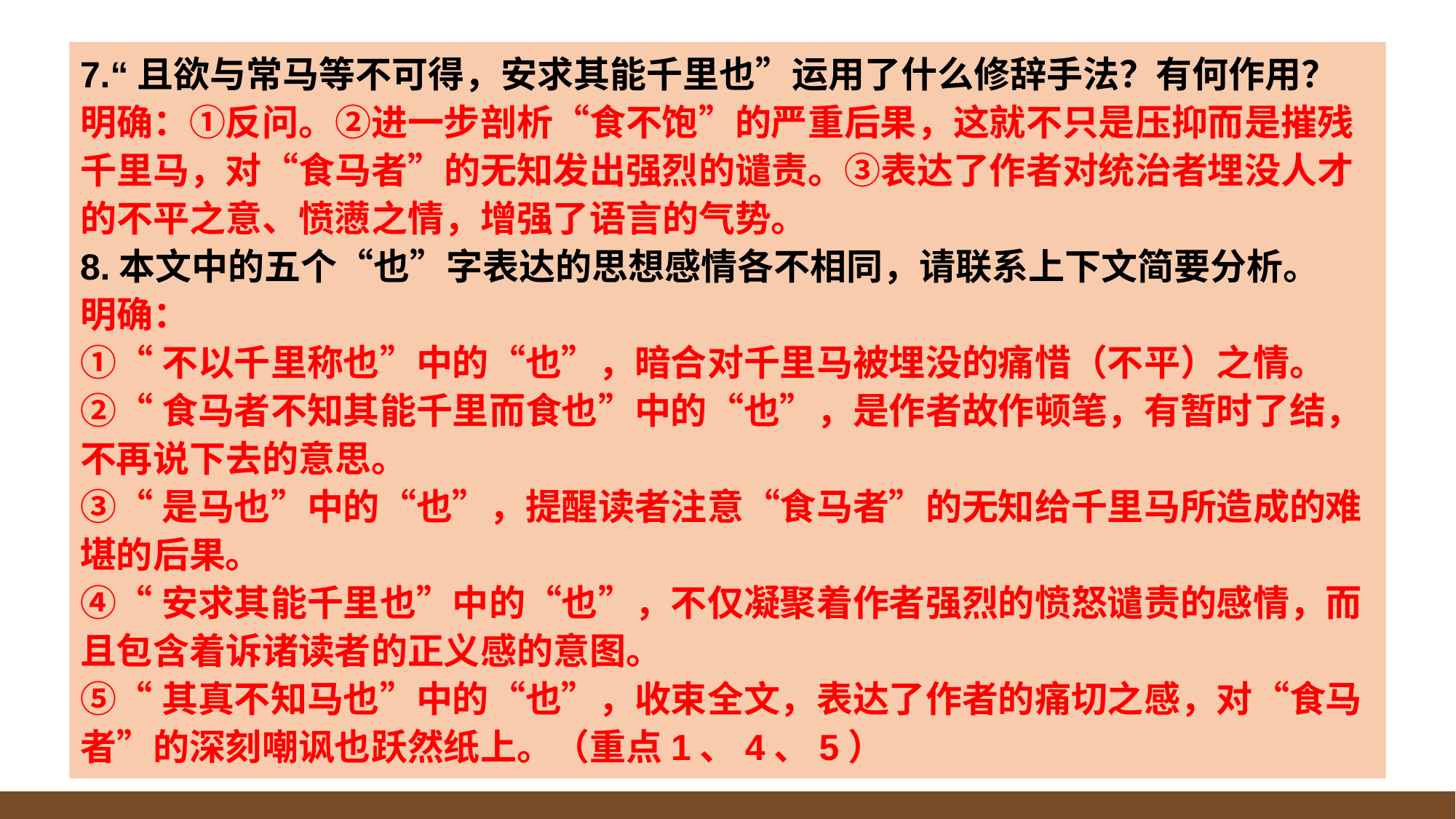

7.“且欲与常马等不可得，安求其能千里也”运用了什么修辞手法？有何作用？
明确：①反问。②进一步剖析“食不饱”的严重后果，这就不只是压抑而是摧残千里马，对“食马者”的无知发出强烈的谴责。③表达了作者对统治者埋没人才的不平之意、愤懑之情，增强了语言的气势。
8.本文中的五个“也”字表达的思想感情各不相同，请联系上下文简要分析。
明确：
①“不以千里称也”中的“也”，暗合对千里马被埋没的痛惜（不平）之情。
②“食马者不知其能千里而食也”中的“也”，是作者故作顿笔，有暂时了结，不再说下去的意思。
③“是马也”中的“也”，提醒读者注意“食马者”的无知给千里马所造成的难堪的后果。
④“安求其能千里也”中的“也”，不仅凝聚着作者强烈的愤怒谴责的感情，而且包含着诉诸读者的正义感的意图。
⑤“其真不知马也”中的“也”，收束全文，表达了作者的痛切之感，对“食马者”的深刻嘲讽也跃然纸上。（重点1、4、5）